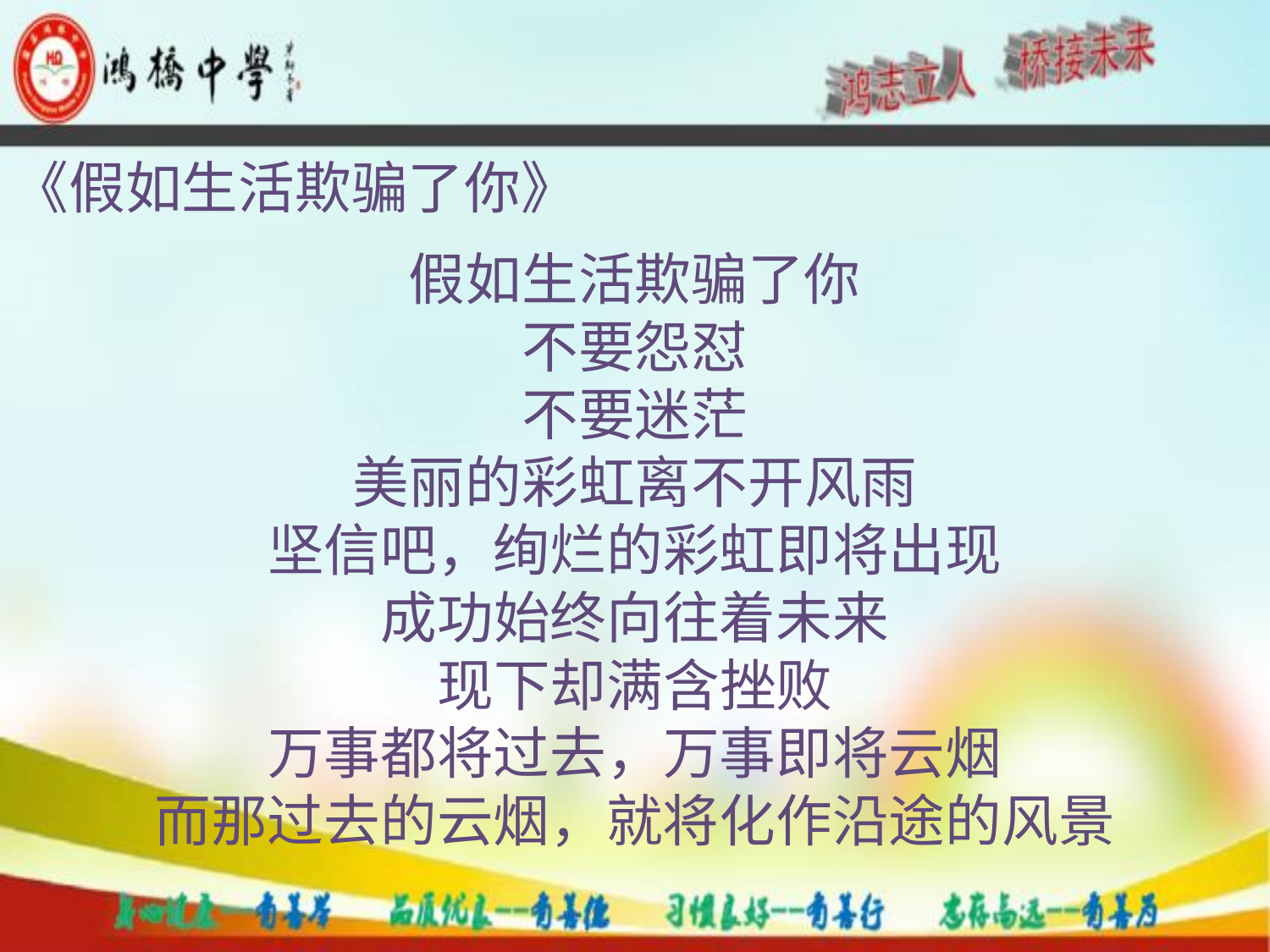

《假如生活欺骗了你》
假如生活欺骗了你
不要怨怼
不要迷茫
美丽的彩虹离不开风雨
坚信吧，绚烂的彩虹即将出现
成功始终向往着未来
现下却满含挫败
万事都将过去，万事即将云烟
而那过去的云烟，就将化作沿途的风景